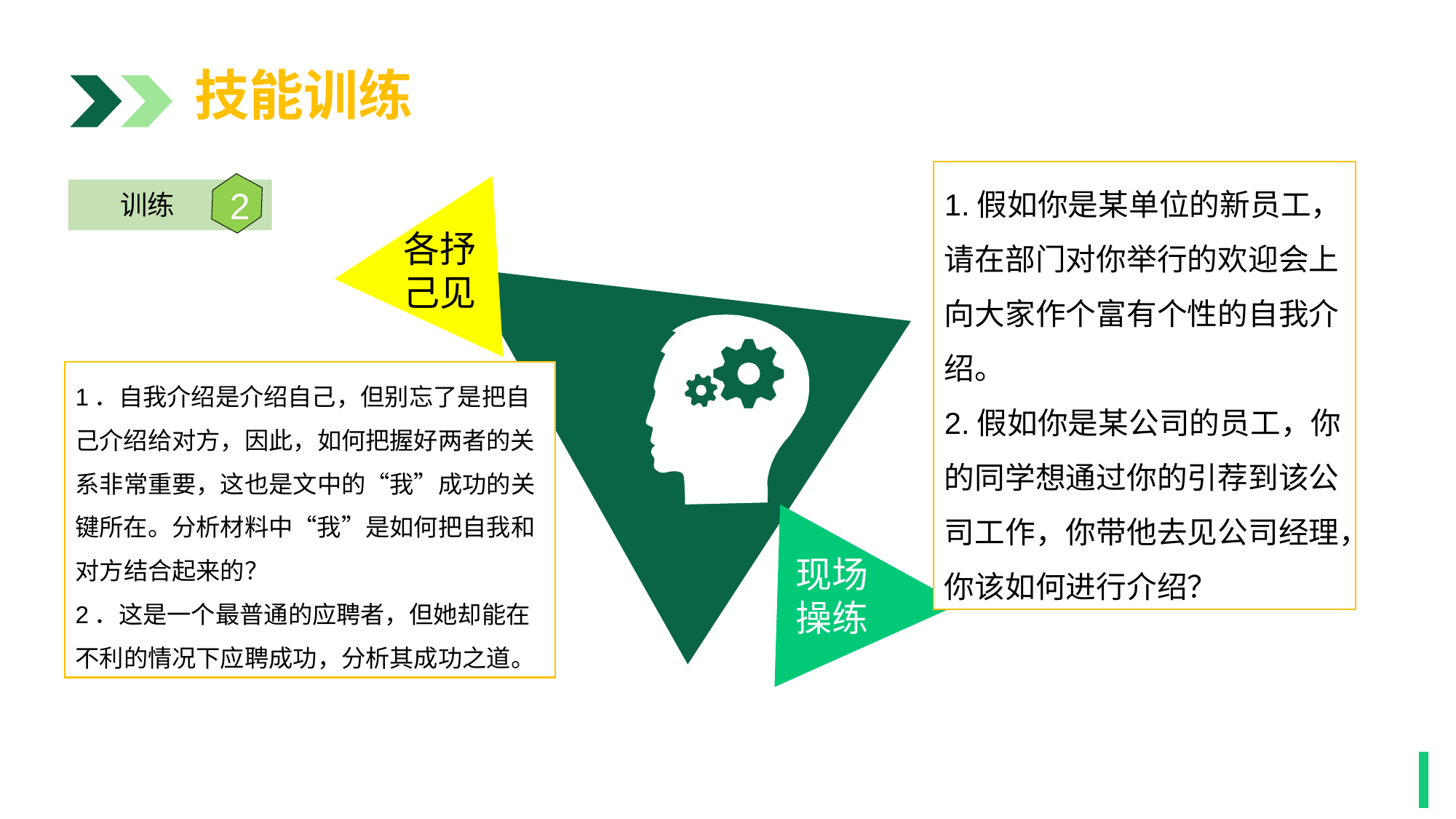

技能训练

1.假如你是某单位的新员工，请在部门对你举行的欢迎会上向大家作个富有个性的自我介绍。
2.假如你是某公司的员工，你的同学想通过你的引荐到该公司工作，你带他去见公司经理，你该如何进行介绍？

各抒
己见
2

训练

1．自我介绍是介绍自己，但别忘了是把自己介绍给对方，因此，如何把握好两者的关系非常重要，这也是文中的“我”成功的关键所在。分析材料中“我”是如何把自我和对方结合起来的？
2．这是一个最普通的应聘者，但她却能在不利的情况下应聘成功，分析其成功之道。

现场
操练
8